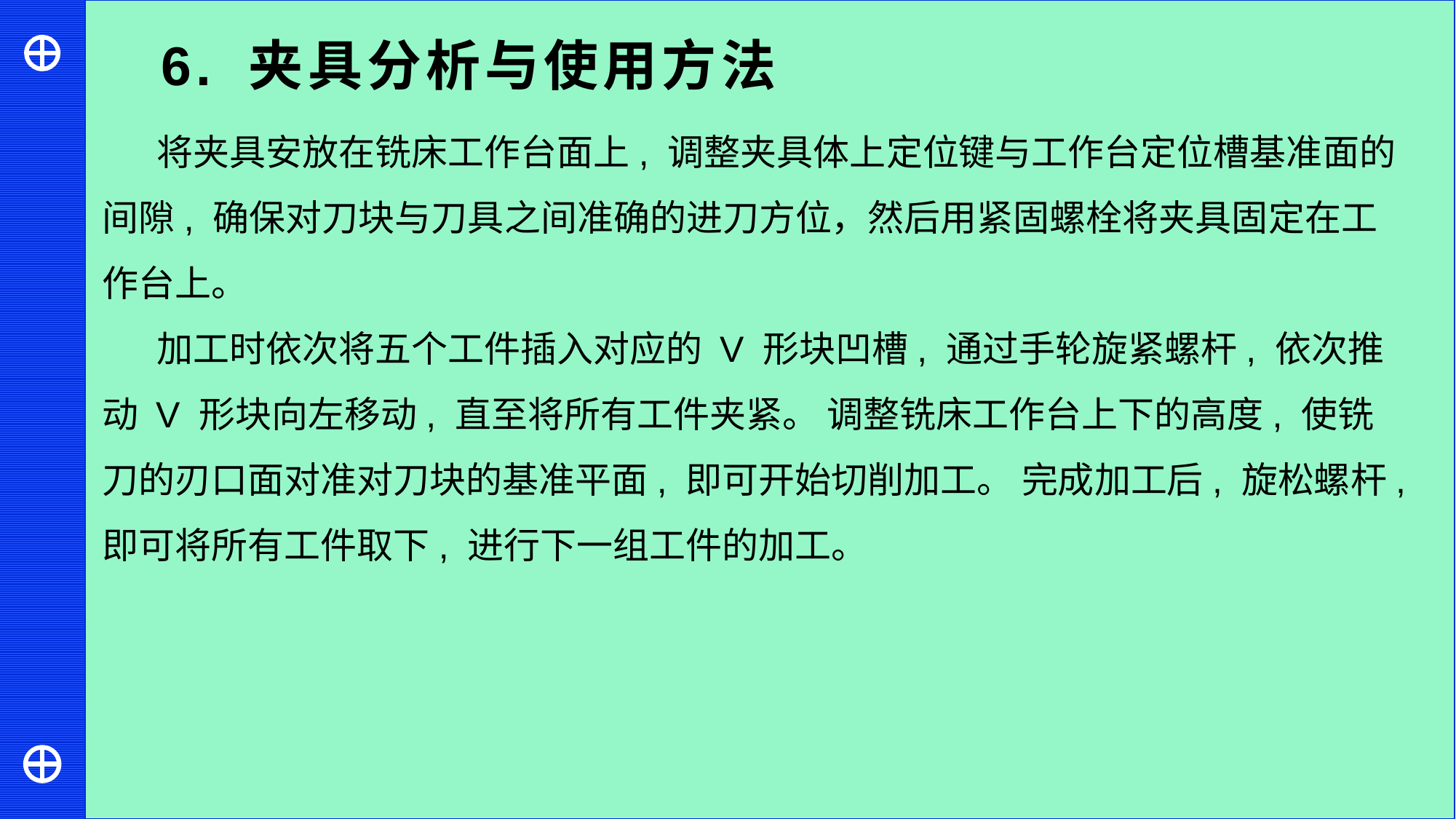

6. 夹具分析与使用方法
将夹具安放在铣床工作台面上, 调整夹具体上定位键与工作台定位槽基准面的间隙, 确保对刀块与刀具之间准确的进刀方位，然后用紧固螺栓将夹具固定在工作台上。
加工时依次将五个工件插入对应的 V 形块凹槽, 通过手轮旋紧螺杆, 依次推动 V 形块向左移动, 直至将所有工件夹紧。 调整铣床工作台上下的高度, 使铣刀的刃口面对准对刀块的基准平面, 即可开始切削加工。 完成加工后, 旋松螺杆, 即可将所有工件取下, 进行下一组工件的加工。